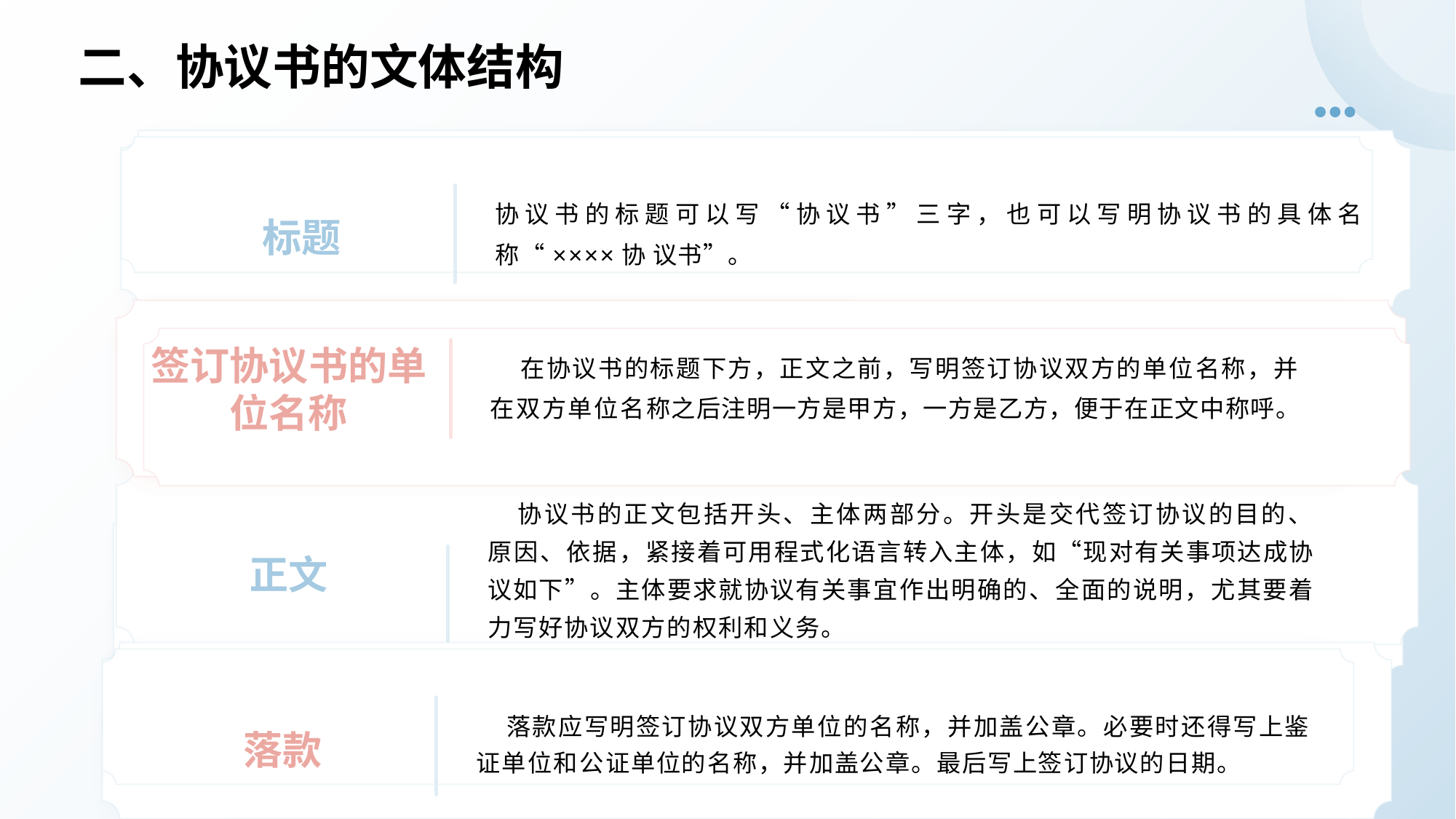

# 二、协议书的文体结构

协议书的标题可以写“协议书”三字，也可以写明协议书的具体名称“××××协 议书”。
标题

在协议书的标题下方，正文之前，写明签订协议双方的单位名称，并在双方单位名称之后注明一方是甲方，一方是乙方，便于在正文中称呼。
签订协议书的单位名称

协议书的正文包括开头、主体两部分。开头是交代签订协议的目的、原因、依据，紧接着可用程式化语言转入主体，如“现对有关事项达成协议如下”。主体要求就协议有关事宜作出明确的、全面的说明，尤其要着力写好协议双方的权利和义务。

正文

落款应写明签订协议双方单位的名称，并加盖公章。必要时还得写上鉴证单位和公证单位的名称，并加盖公章。最后写上签订协议的日期。
落款